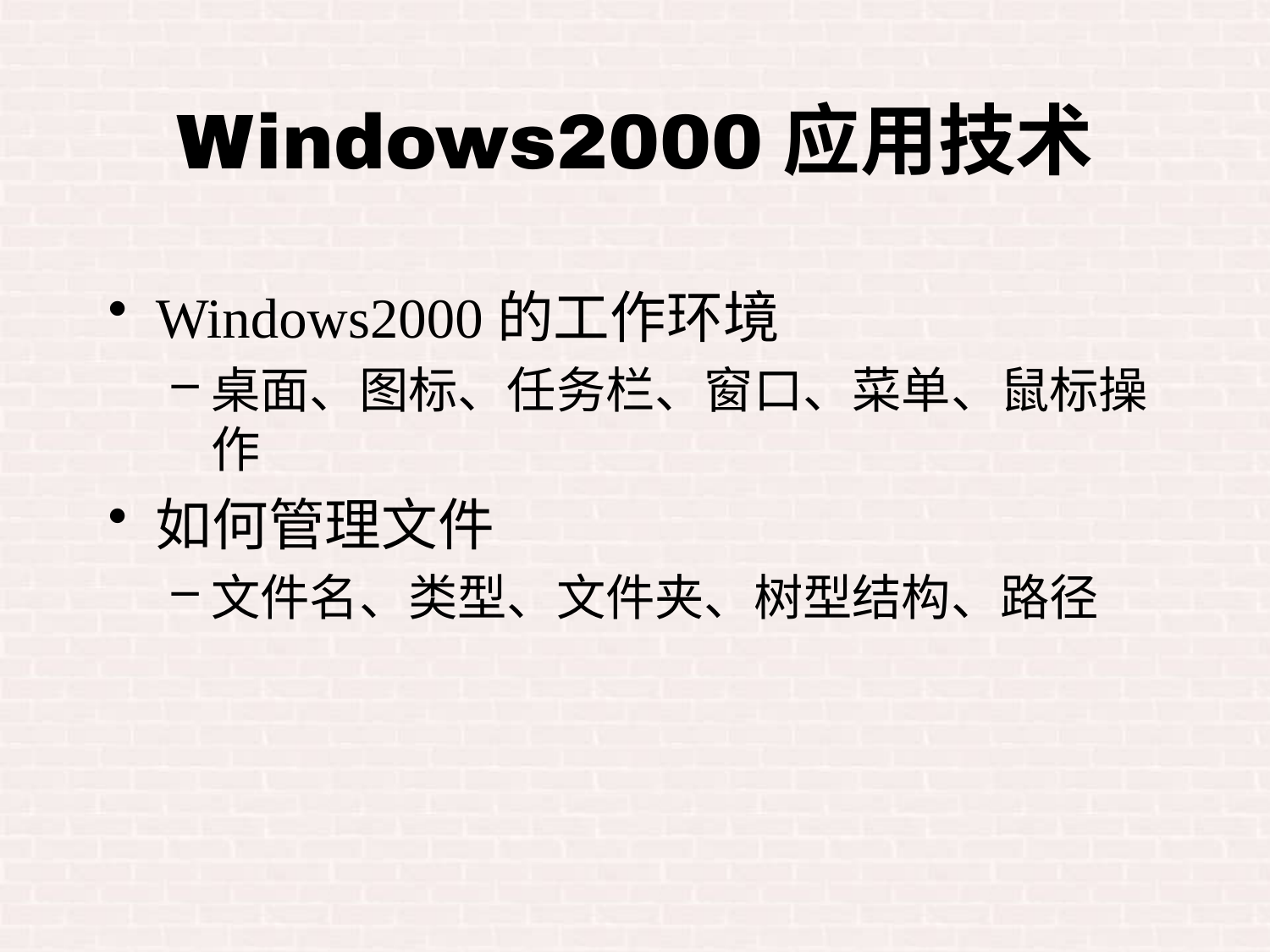

# Windows2000应用技术
Windows2000的工作环境
桌面、图标、任务栏、窗口、菜单、鼠标操作
如何管理文件
文件名、类型、文件夹、树型结构、路径